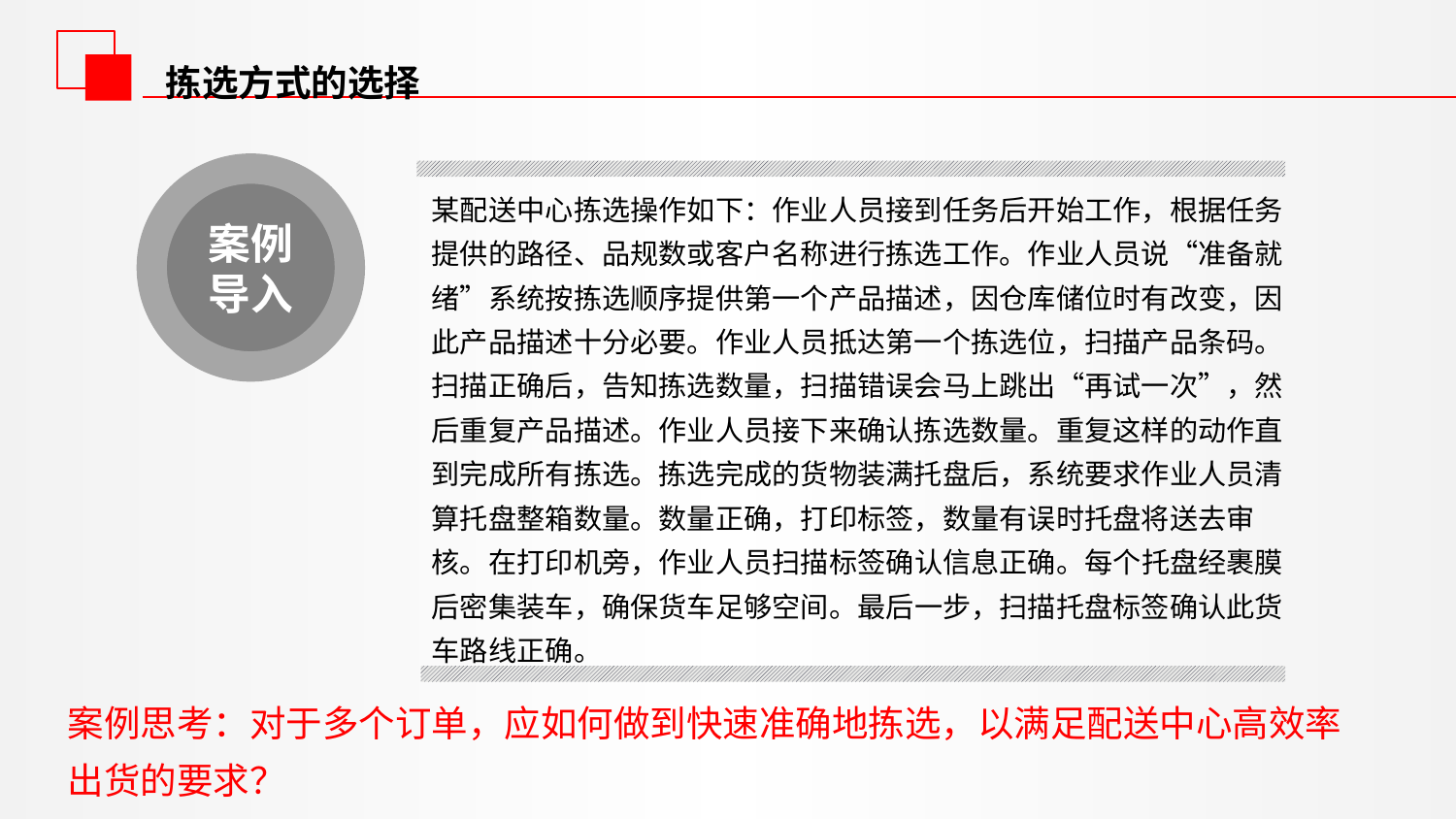

拣选方式的选择

某配送中心拣选操作如下：作业人员接到任务后开始工作，根据任务提供的路径、品规数或客户名称进行拣选工作。作业人员说“准备就绪”系统按拣选顺序提供第一个产品描述，因仓库储位时有改变，因此产品描述十分必要。作业人员抵达第一个拣选位，扫描产品条码。扫描正确后，告知拣选数量，扫描错误会马上跳出“再试一次”，然后重复产品描述。作业人员接下来确认拣选数量。重复这样的动作直到完成所有拣选。拣选完成的货物装满托盘后，系统要求作业人员清算托盘整箱数量。数量正确，打印标签，数量有误时托盘将送去审核。在打印机旁，作业人员扫描标签确认信息正确。每个托盘经裹膜后密集装车，确保货车足够空间。最后一步，扫描托盘标签确认此货车路线正确。

案例导入
案例思考：对于多个订单，应如何做到快速准确地拣选，以满足配送中心高效率出货的要求？